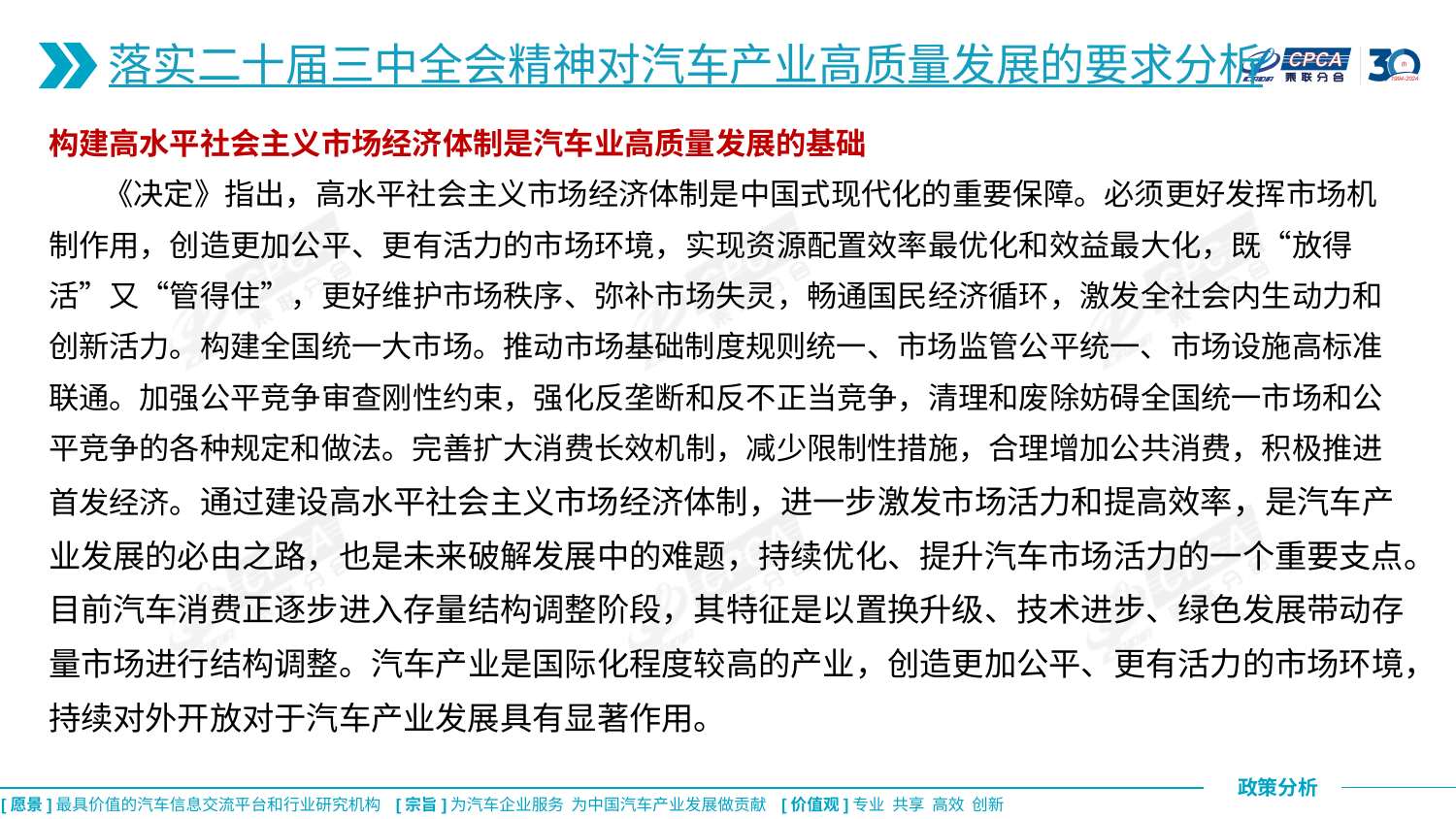

落实二十届三中全会精神对汽车产业高质量发展的要求分析
构建高水平社会主义市场经济体制是汽车业高质量发展的基础
       《决定》指出，高水平社会主义市场经济体制是中国式现代化的重要保障。必须更好发挥市场机制作用，创造更加公平、更有活力的市场环境，实现资源配置效率最优化和效益最大化，既“放得活”又“管得住”，更好维护市场秩序、弥补市场失灵，畅通国民经济循环，激发全社会内生动力和创新活力。构建全国统一大市场。推动市场基础制度规则统一、市场监管公平统一、市场设施高标准联通。加强公平竞争审查刚性约束，强化反垄断和反不正当竞争，清理和废除妨碍全国统一市场和公平竞争的各种规定和做法。完善扩大消费长效机制，减少限制性措施，合理增加公共消费，积极推进首发经济。通过建设高水平社会主义市场经济体制，进一步激发市场活力和提高效率，是汽车产业发展的必由之路，也是未来破解发展中的难题，持续优化、提升汽车市场活力的一个重要支点。目前汽车消费正逐步进入存量结构调整阶段，其特征是以置换升级、技术进步、绿色发展带动存量市场进行结构调整。汽车产业是国际化程度较高的产业，创造更加公平、更有活力的市场环境，持续对外开放对于汽车产业发展具有显著作用。